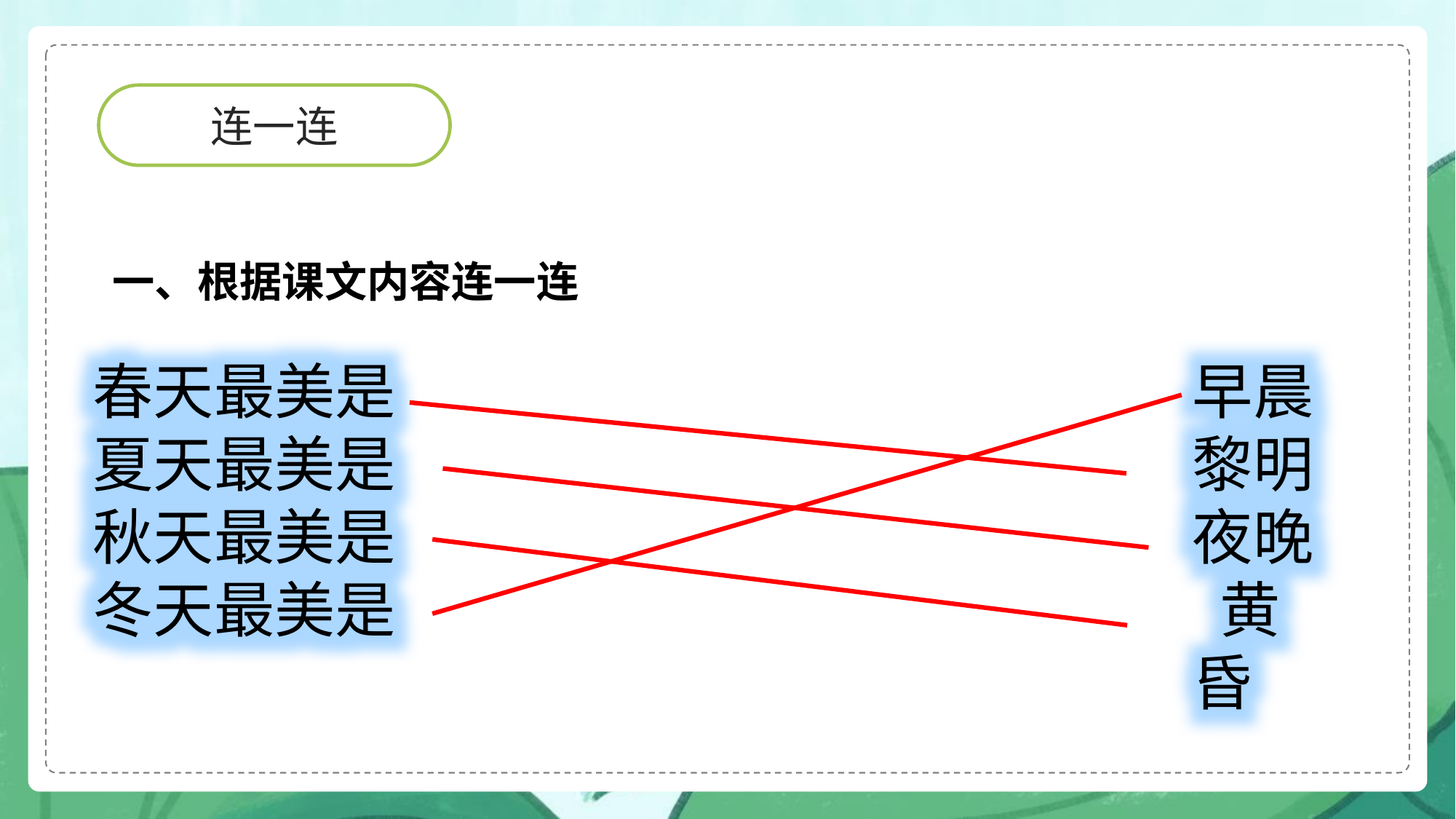

连一连
一、根据课文内容连一连
早晨黎明 夜晚   黄昏
春天最美是夏天最美是
秋天最美是冬天最美是